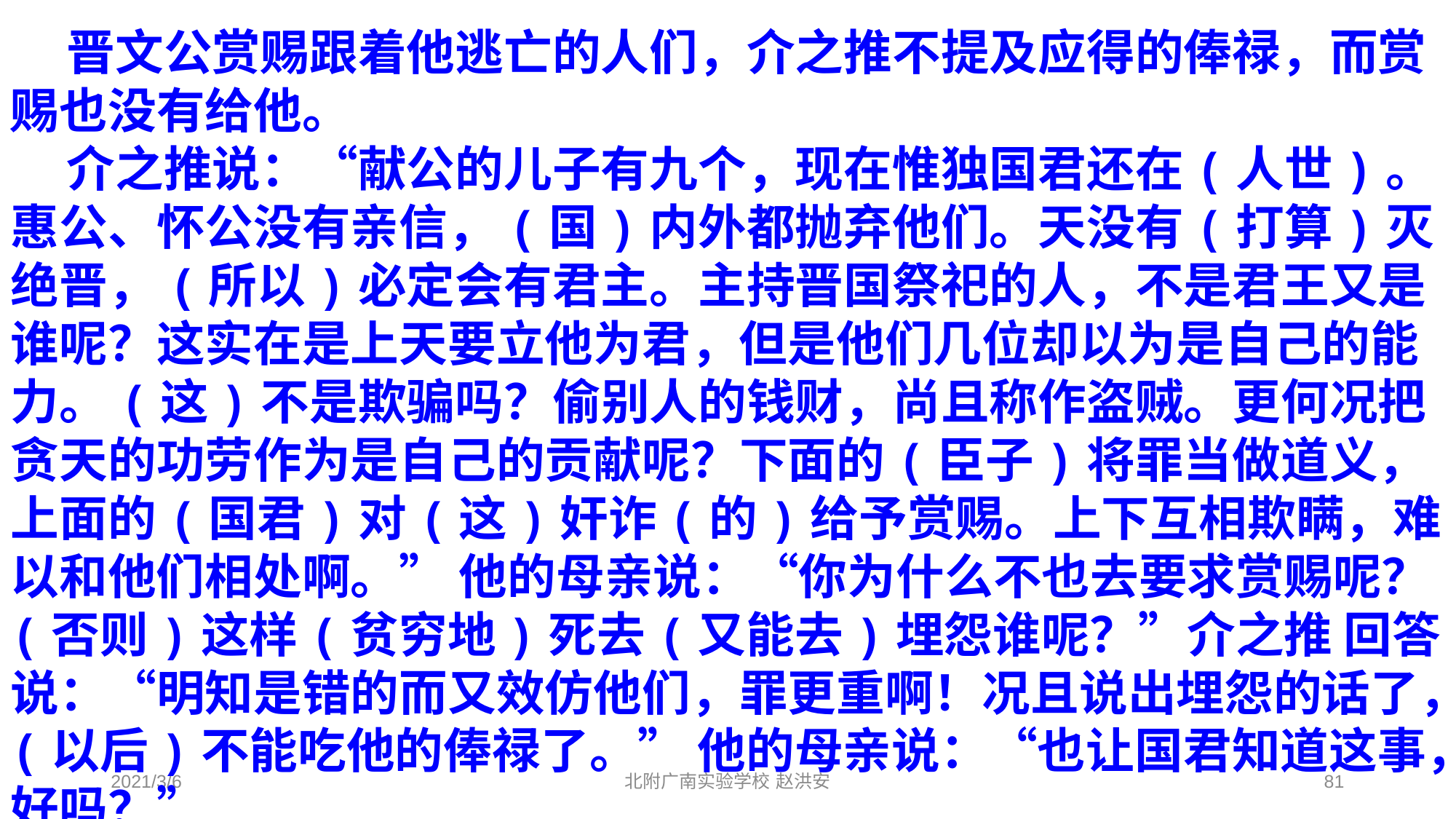

晋文公赏赐跟着他逃亡的人们，介之推不提及应得的俸禄，而赏赐也没有给他。
    介之推说：“献公的儿子有九个，现在惟独国君还在(人世)。惠公、怀公没有亲信，(国)内外都抛弃他们。天没有(打算)灭绝晋，(所以)必定会有君主。主持晋国祭祀的人，不是君王又是谁呢？这实在是上天要立他为君，但是他们几位却以为是自己的能力。(这)不是欺骗吗？偷别人的钱财，尚且称作盗贼。更何况把贪天的功劳作为是自己的贡献呢？下面的(臣子)将罪当做道义，上面的(国君)对(这)奸诈(的)给予赏赐。上下互相欺瞒，难以和他们相处啊。” 他的母亲说：“你为什么不也去要求赏赐呢？(否则)这样(贫穷地)死去(又能去)埋怨谁呢？”介之推 回答说：“明知是错的而又效仿他们，罪更重啊！况且说出埋怨的话了，(以后)不能吃他的俸禄了。” 他的母亲说：“也让国君知道这事，好吗？”
2021/3/6
北附广南实验学校 赵洪安
81